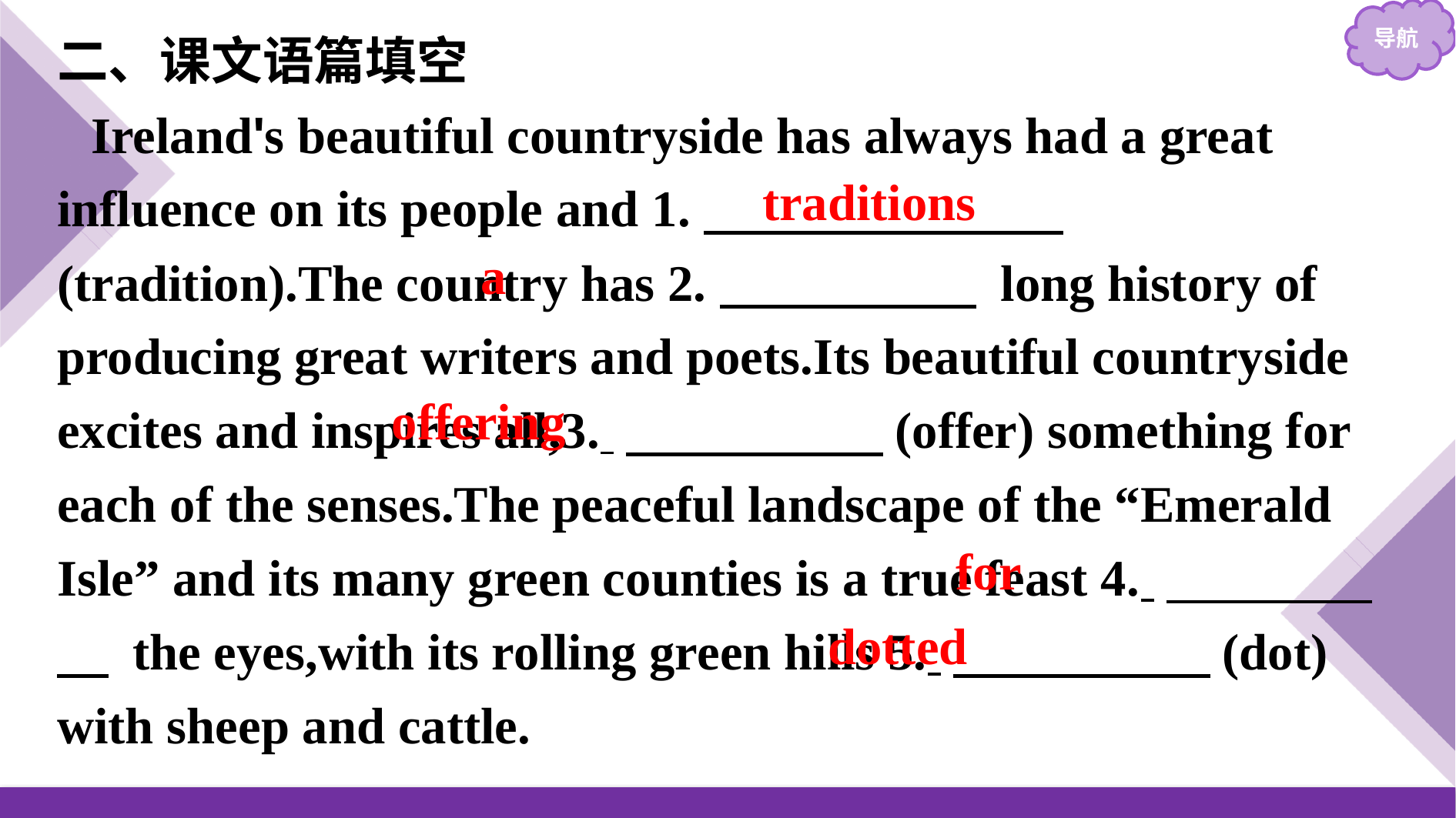

二、课文语篇填空
Ireland's beautiful countryside has always had a great influence on its people and 1.　　　　　　　(tradition).The country has 2.　　　　　 long history of producing great writers and poets.Its beautiful countryside excites and inspires all,3. 　　　　　(offer) something for each of the senses.The peaceful landscape of the “Emerald Isle” and its many green counties is a true feast 4. 　　　　　 the eyes,with its rolling green hills 5. 　　　　　(dot) with sheep and cattle.
traditions
a
offering
for
dotted